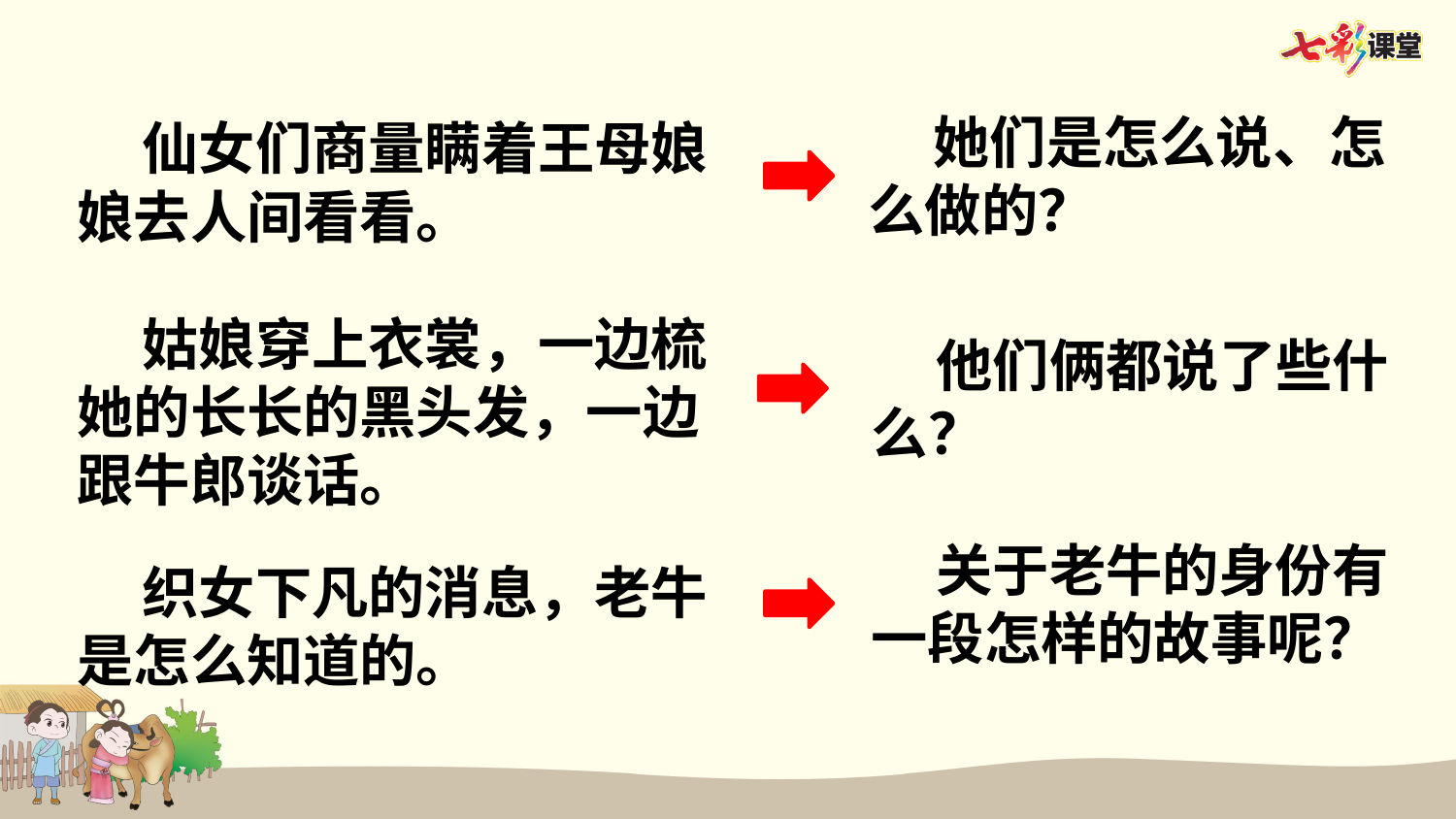

她们是怎么说、怎么做的？
    仙女们商量瞒着王母娘娘去人间看看。

    姑娘穿上衣裳，一边梳她的长长的黑头发，一边跟牛郎谈话。
    他们俩都说了些什么？

    关于老牛的身份有一段怎样的故事呢？
    织女下凡的消息，老牛是怎么知道的。